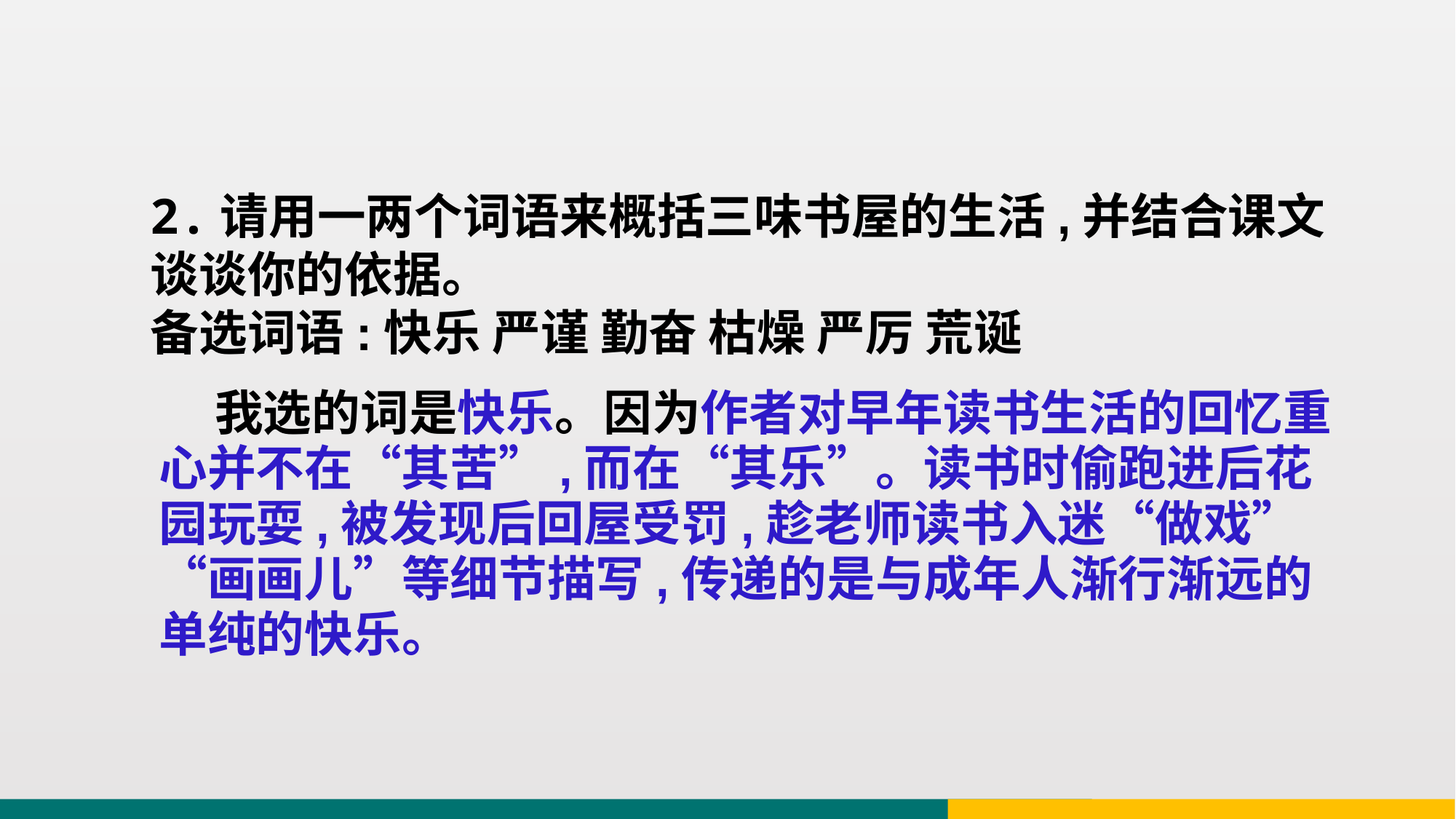

2.请用一两个词语来概括三味书屋的生活,并结合课文谈谈你的依据。
备选词语:快乐 严谨 勤奋 枯燥 严厉 荒诞
    我选的词是快乐。因为作者对早年读书生活的回忆重心并不在“其苦”,而在“其乐”。读书时偷跑进后花园玩耍,被发现后回屋受罚,趁老师读书入迷“做戏”“画画儿”等细节描写,传递的是与成年人渐行渐远的单纯的快乐。